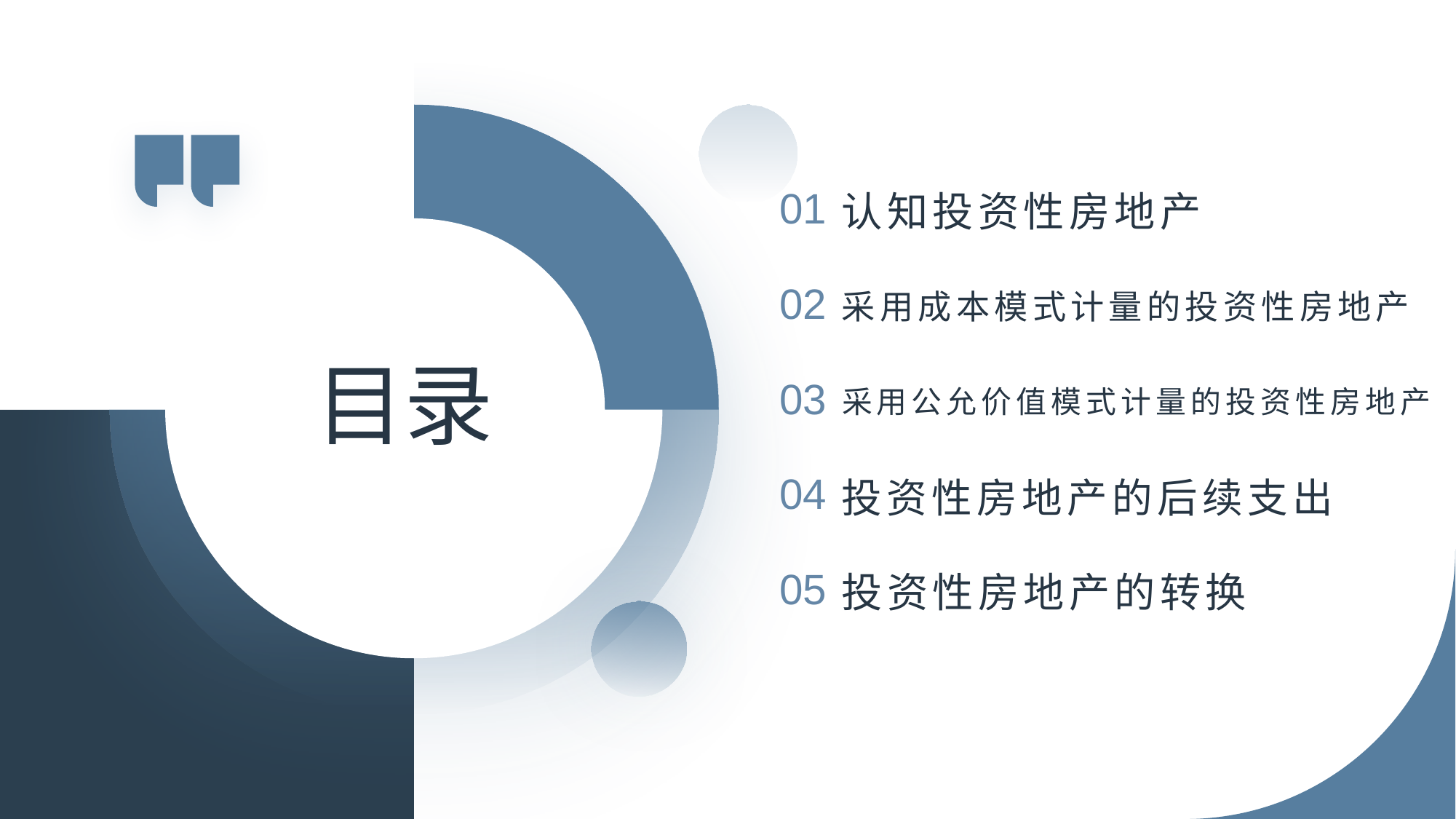

01
认知投资性房地产
02
采用成本模式计量的投资性房地产
# 目录
03
采用公允价值模式计量的投资性房地产
04
投资性房地产的后续支出
05
投资性房地产的转换